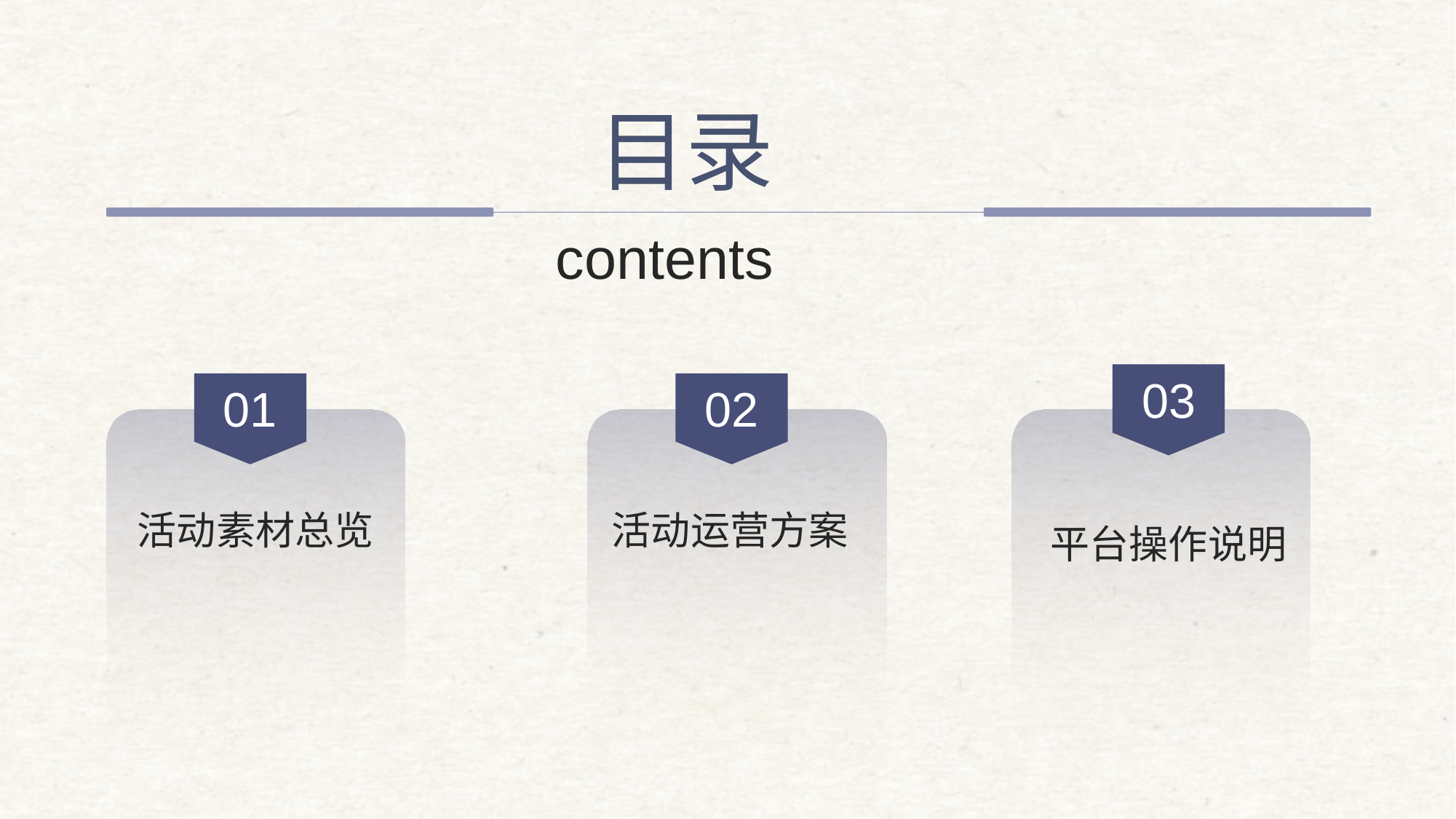

目录

contents

03
01
02

活动素材总览
活动运营方案
平台操作说明